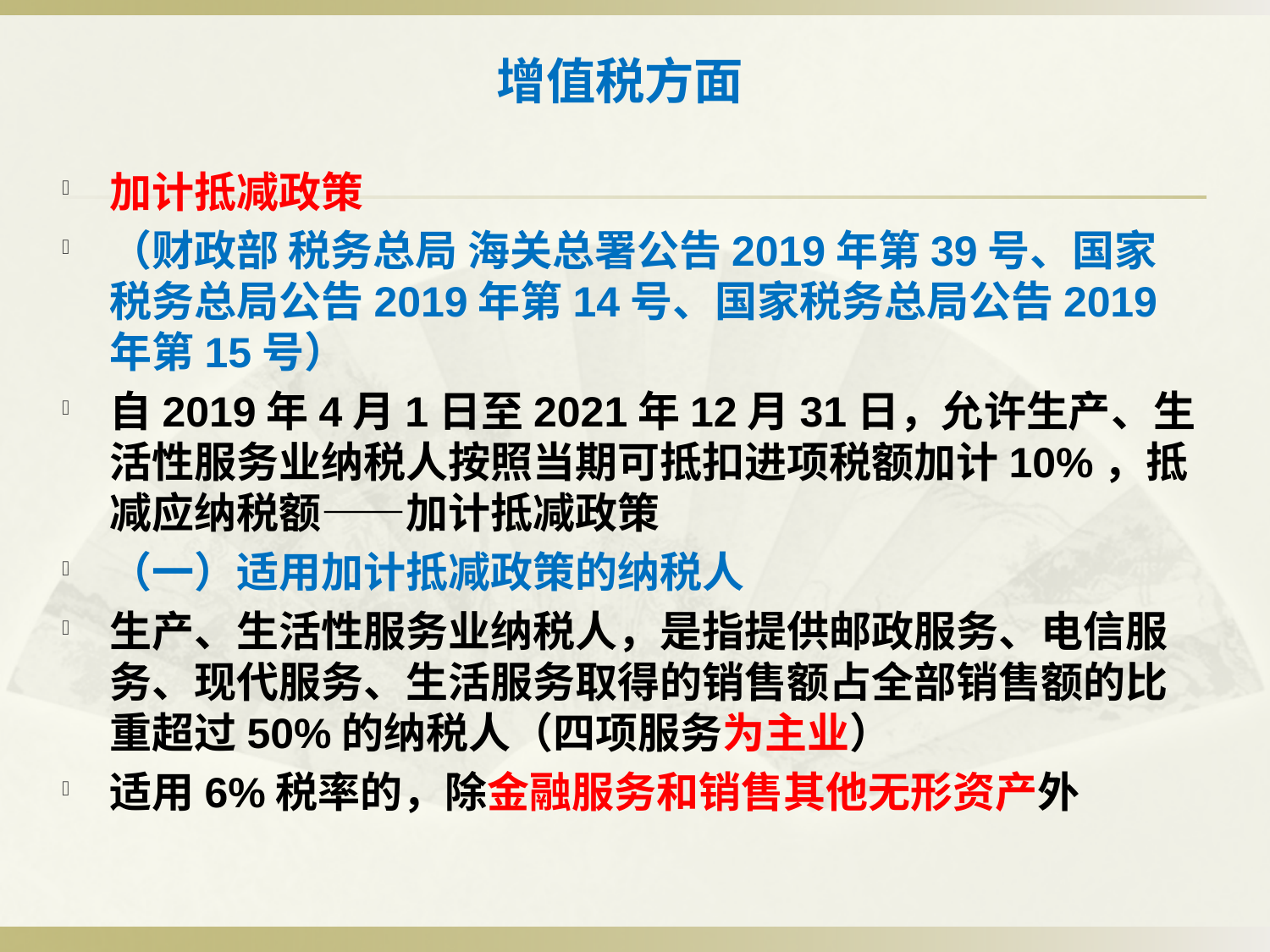

# 增值税方面
加计抵减政策
（财政部 税务总局 海关总署公告2019年第39号、国家税务总局公告2019年第14号、国家税务总局公告2019年第15号）
自2019年4月1日至2021年12月31日，允许生产、生活性服务业纳税人按照当期可抵扣进项税额加计10%，抵减应纳税额——加计抵减政策
（一）适用加计抵减政策的纳税人
生产、生活性服务业纳税人，是指提供邮政服务、电信服务、现代服务、生活服务取得的销售额占全部销售额的比重超过50%的纳税人（四项服务为主业）
适用6%税率的，除金融服务和销售其他无形资产外